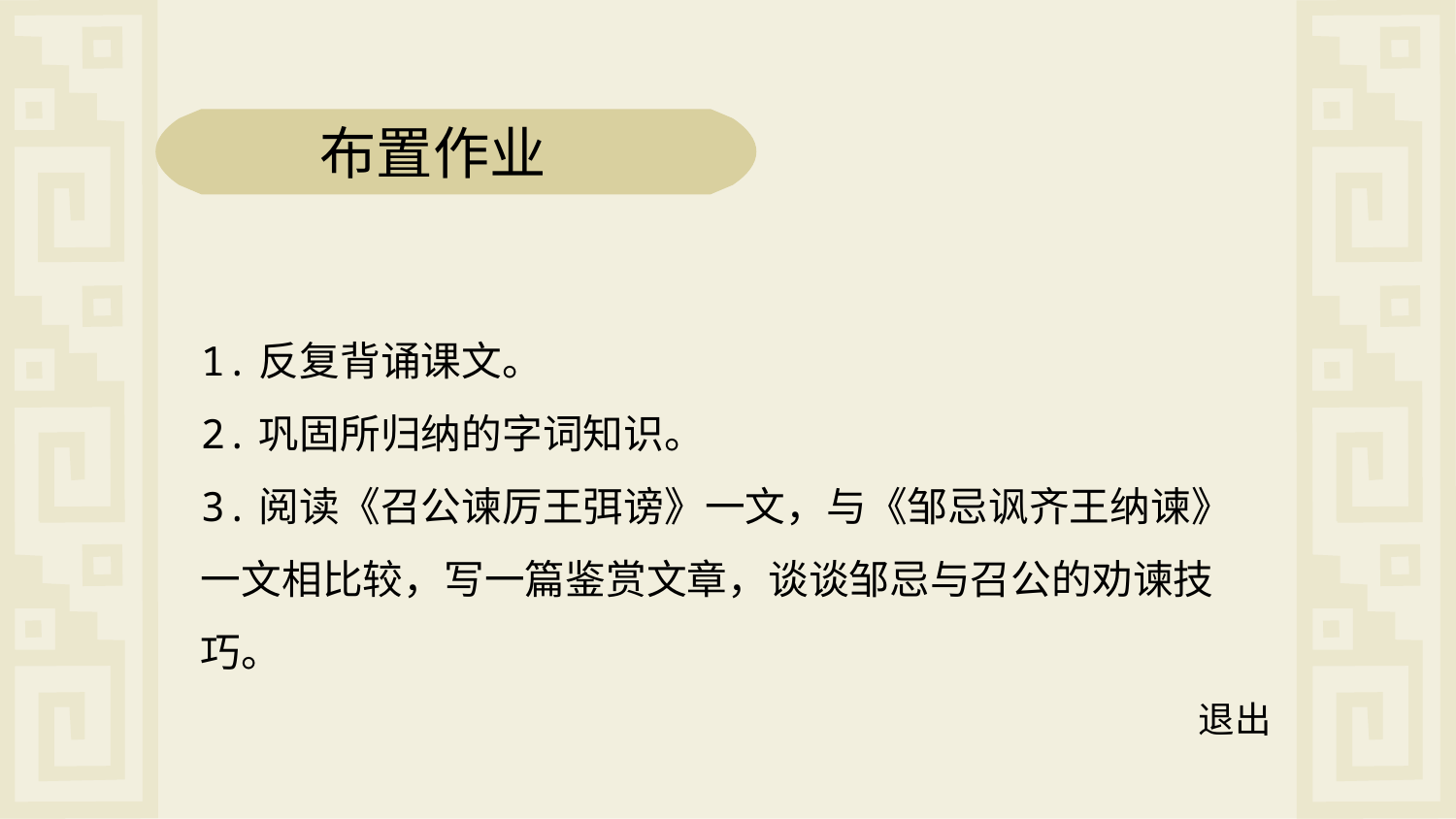

布置作业
1.反复背诵课文。
2.巩固所归纳的字词知识。
3.阅读《召公谏厉王弭谤》一文，与《邹忌讽齐王纳谏》一文相比较，写一篇鉴赏文章，谈谈邹忌与召公的劝谏技巧。
退出